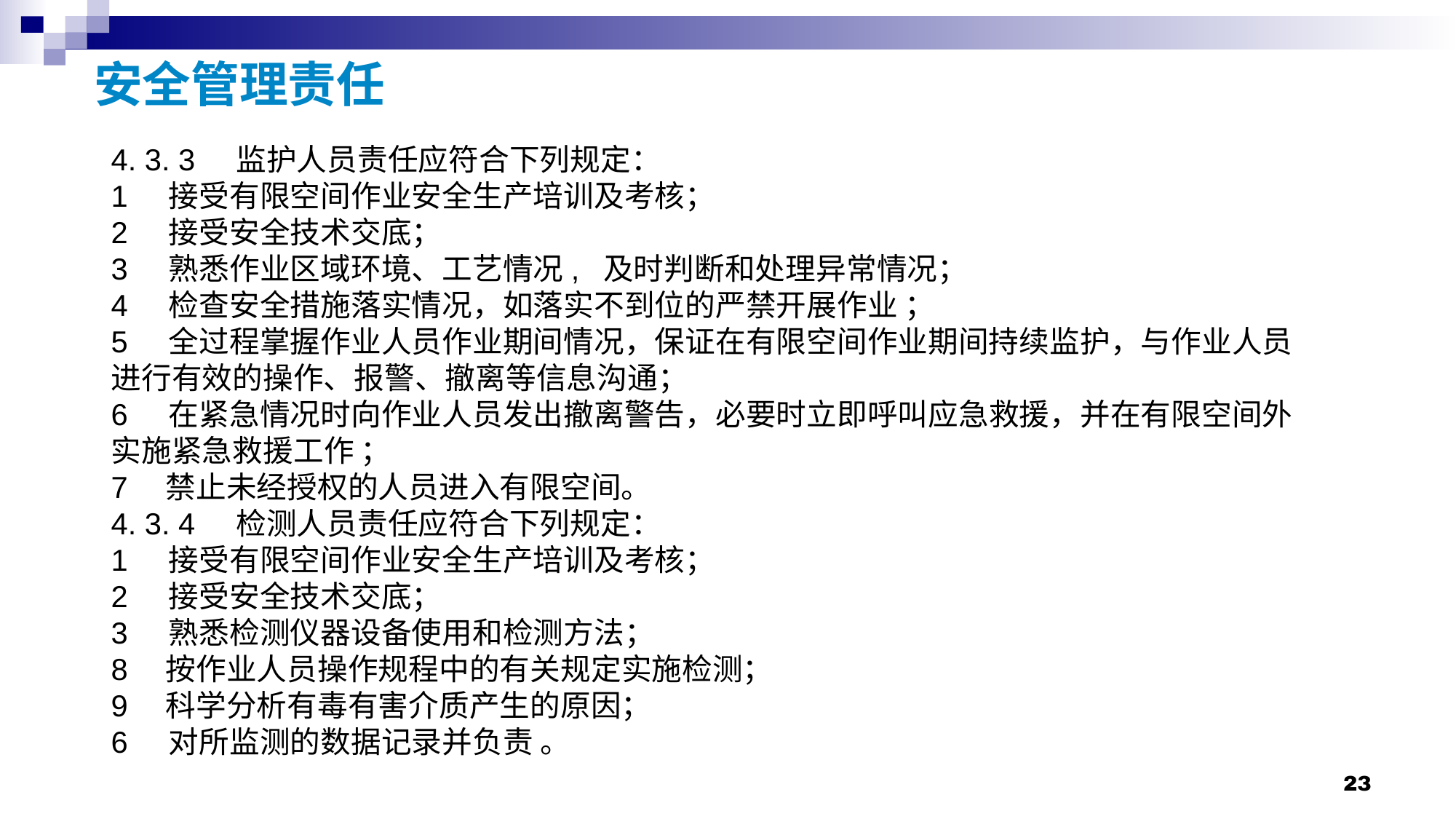

# 安全管理责任
4. 3. 3    监护人员责任应符合下列规定：
1    接受有限空间作业安全生产培训及考核；
2    接受安全技术交底；
3    熟悉作业区域环境、工艺情况,  及时判断和处理异常情况；
4    检查安全措施落实情况，如落实不到位的严禁开展作业 ；
5    全过程掌握作业人员作业期间情况，保证在有限空间作业期间持续监护，与作业人员进行有效的操作、报警、撤离等信息沟通；
6    在紧急情况时向作业人员发出撤离警告，必要时立即呼叫应急救援，并在有限空间外实施紧急救援工作 ；
禁止未经授权的人员进入有限空间。
4. 3. 4    检测人员责任应符合下列规定：
1    接受有限空间作业安全生产培训及考核；
2    接受安全技术交底；
3    熟悉检测仪器设备使用和检测方法；
按作业人员操作规程中的有关规定实施检测；
科学分析有毒有害介质产生的原因；
6    对所监测的数据记录并负责 。
23